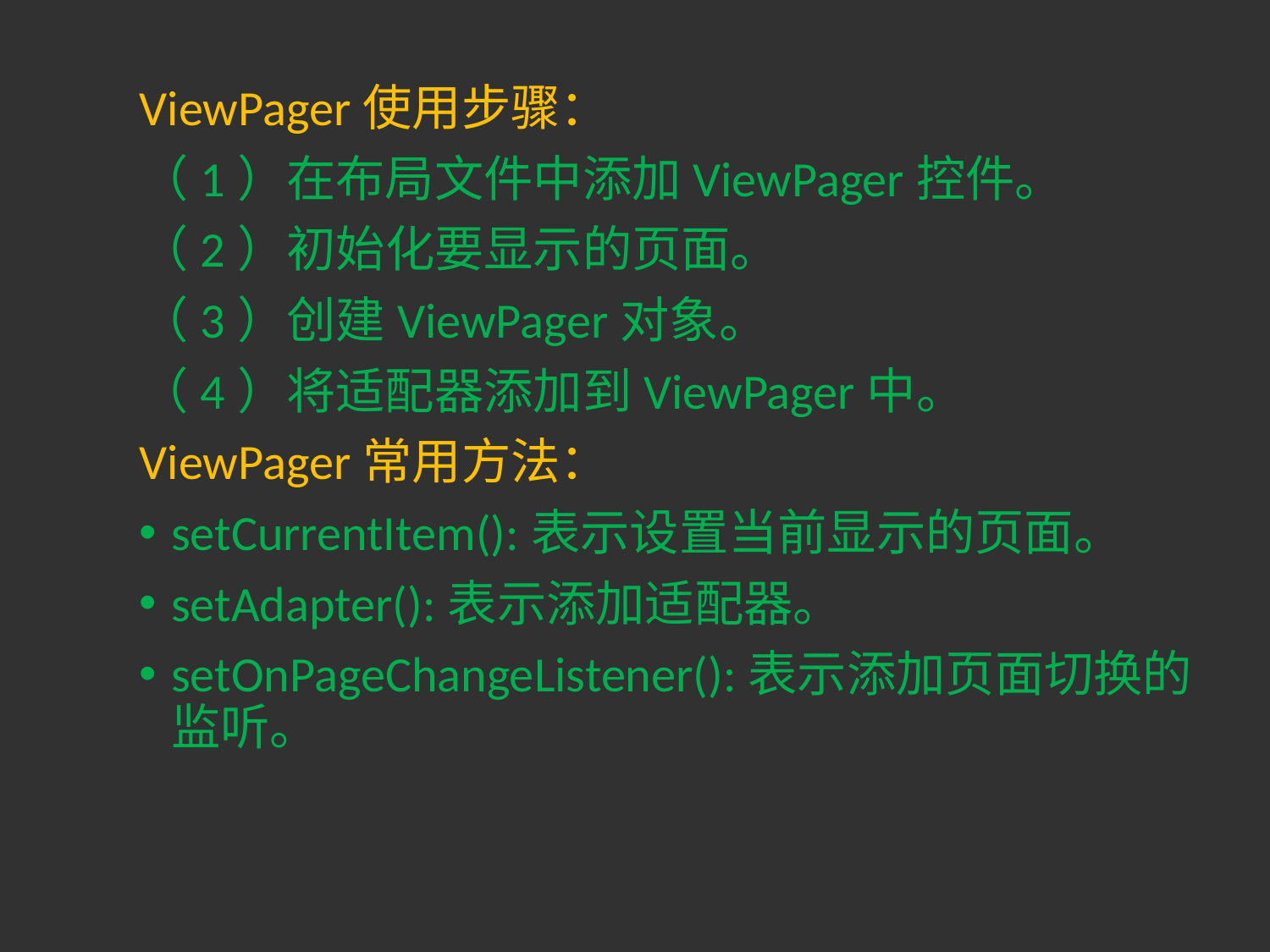

ViewPager使用步骤：
（1）在布局文件中添加ViewPager控件。
（2）初始化要显示的页面。
（3）创建ViewPager对象。
（4）将适配器添加到ViewPager中。
ViewPager常用方法：
setCurrentItem():表示设置当前显示的页面。
setAdapter():表示添加适配器。
setOnPageChangeListener():表示添加页面切换的监听。